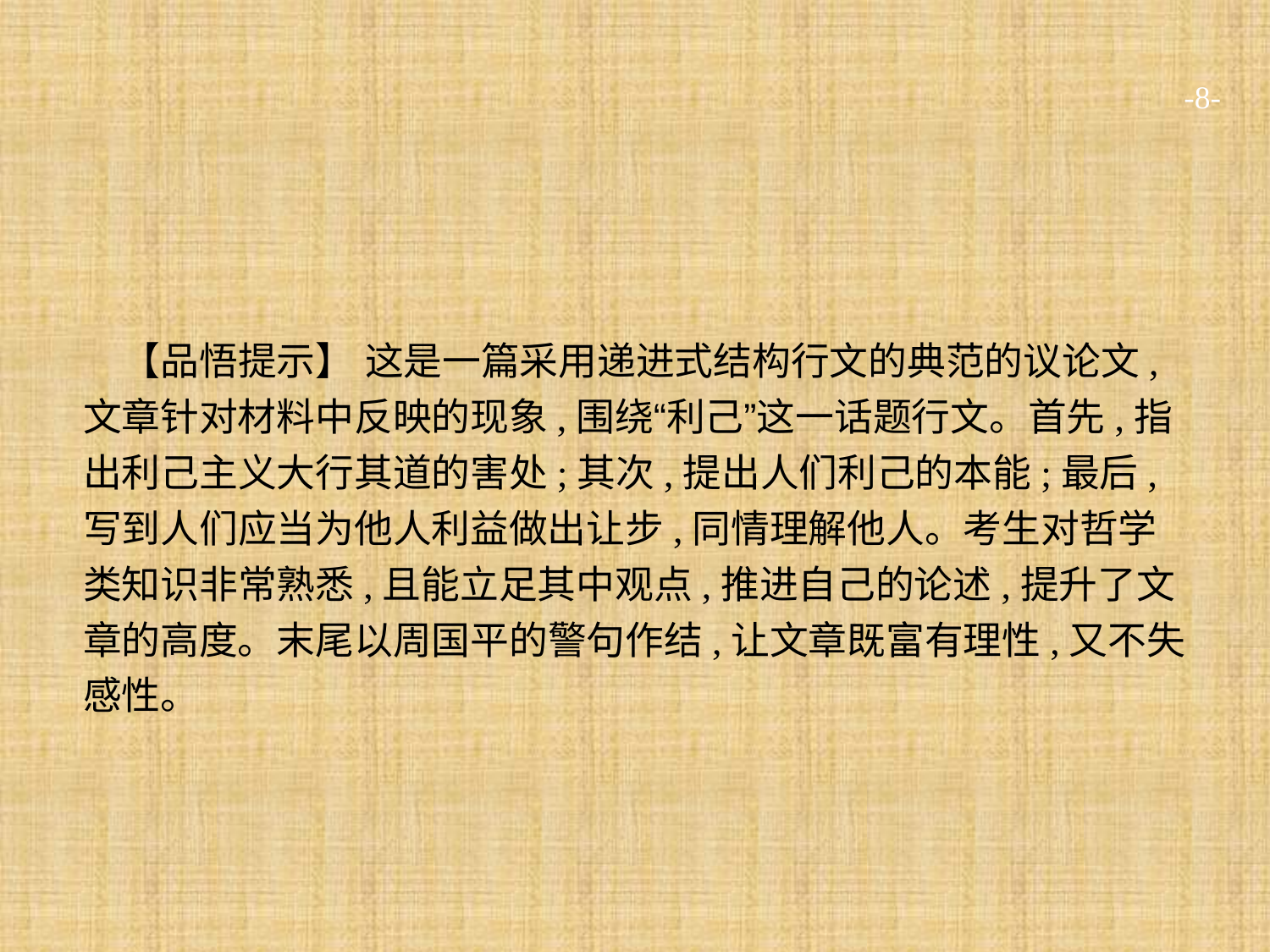

-8-
【品悟提示】 这是一篇采用递进式结构行文的典范的议论文,文章针对材料中反映的现象,围绕“利己”这一话题行文。首先,指出利己主义大行其道的害处;其次,提出人们利己的本能;最后,写到人们应当为他人利益做出让步,同情理解他人。考生对哲学类知识非常熟悉,且能立足其中观点,推进自己的论述,提升了文章的高度。末尾以周国平的警句作结,让文章既富有理性,又不失感性。